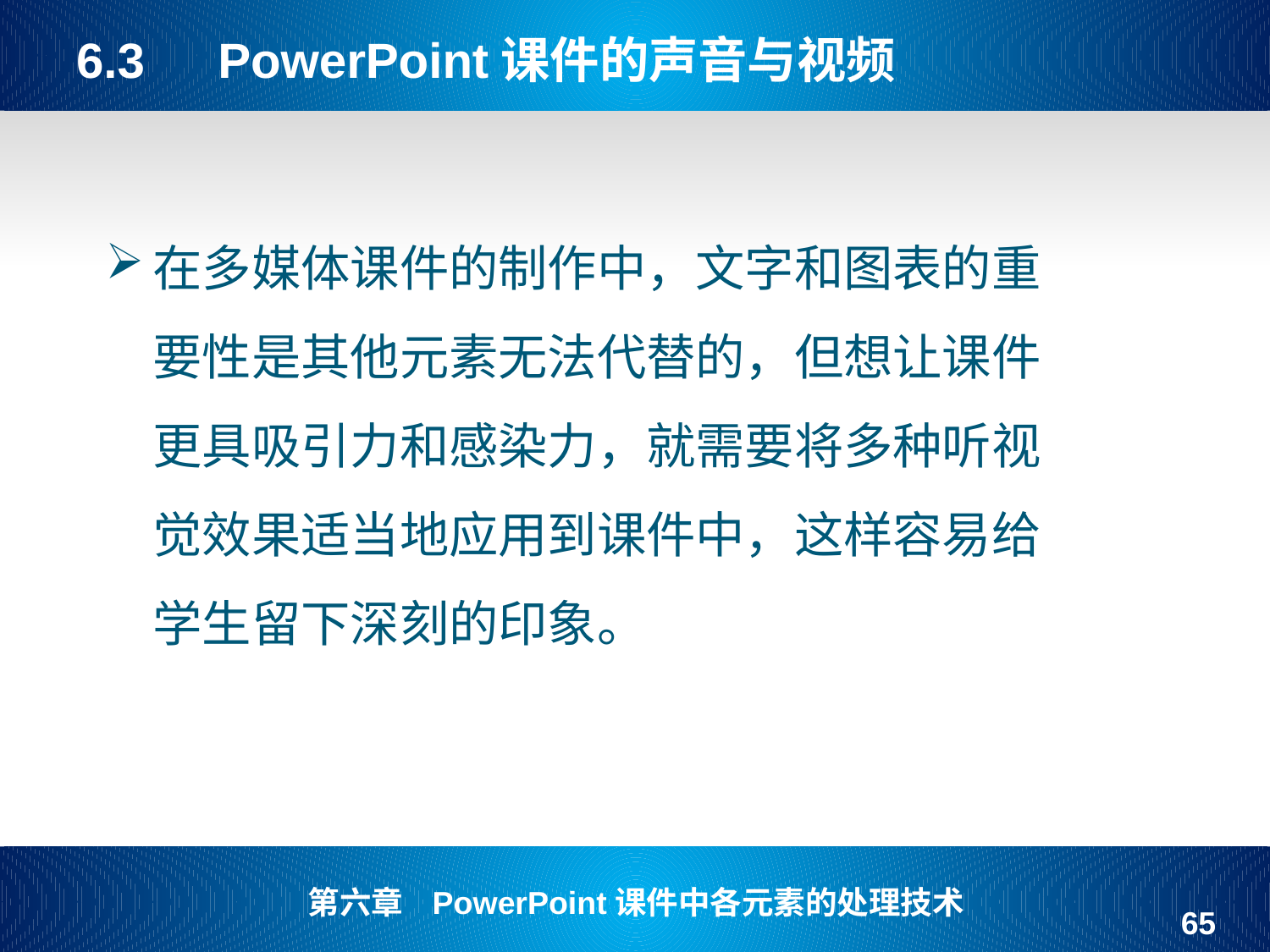

# 6.3　PowerPoint课件的声音与视频
在多媒体课件的制作中，文字和图表的重要性是其他元素无法代替的，但想让课件更具吸引力和感染力，就需要将多种听视觉效果适当地应用到课件中，这样容易给学生留下深刻的印象。

65